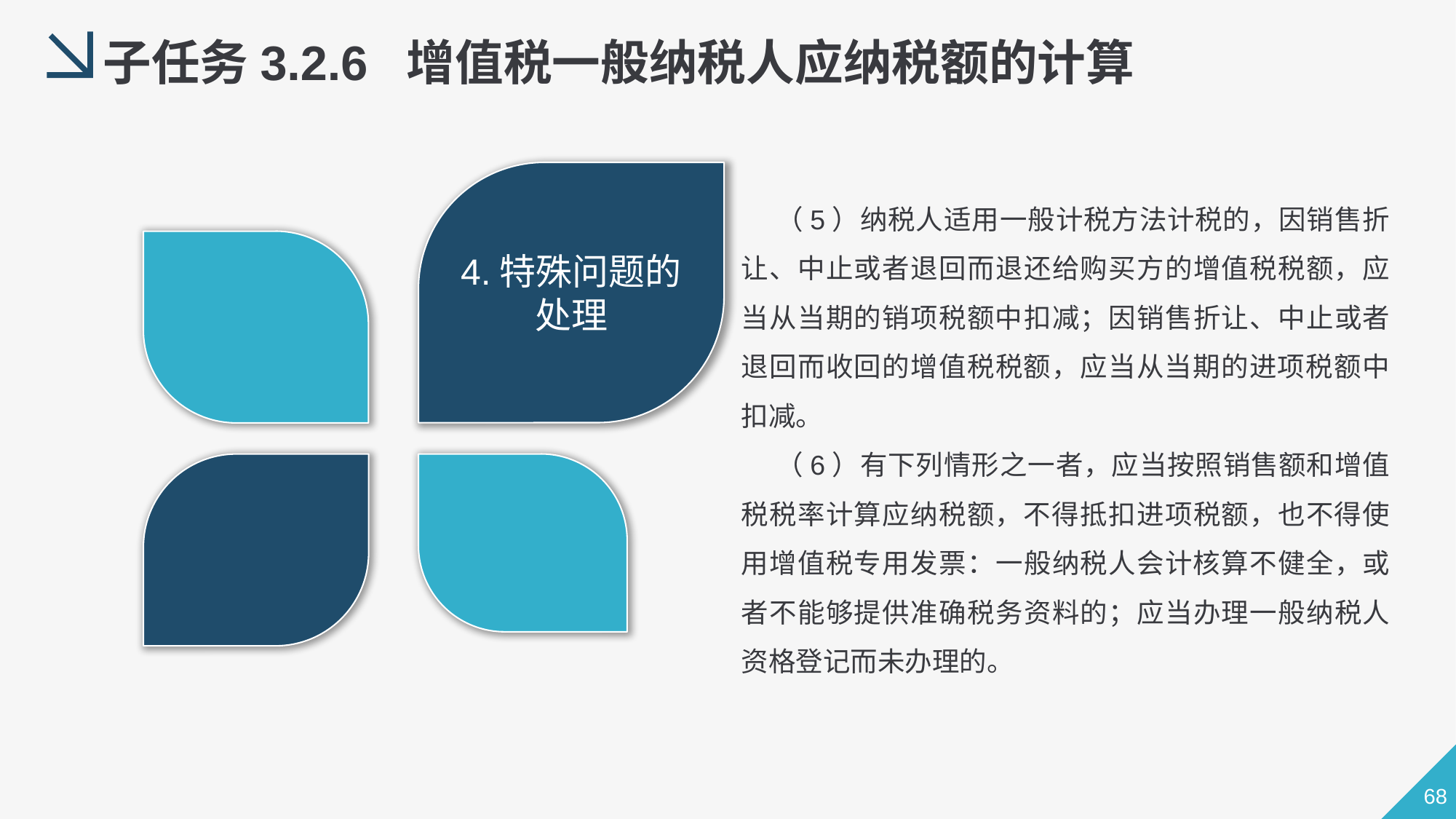

子任务3.2.6  增值税一般纳税人应纳税额的计算

4.特殊问题的处理
    （5）纳税人适用一般计税方法计税的，因销售折让、中止或者退回而退还给购买方的增值税税额，应当从当期的销项税额中扣减；因销售折让、中止或者退回而收回的增值税税额，应当从当期的进项税额中扣减。
    （6）有下列情形之一者，应当按照销售额和增值税税率计算应纳税额，不得抵扣进项税额，也不得使用增值税专用发票：一般纳税人会计核算不健全，或者不能够提供准确税务资料的；应当办理一般纳税人资格登记而未办理的。